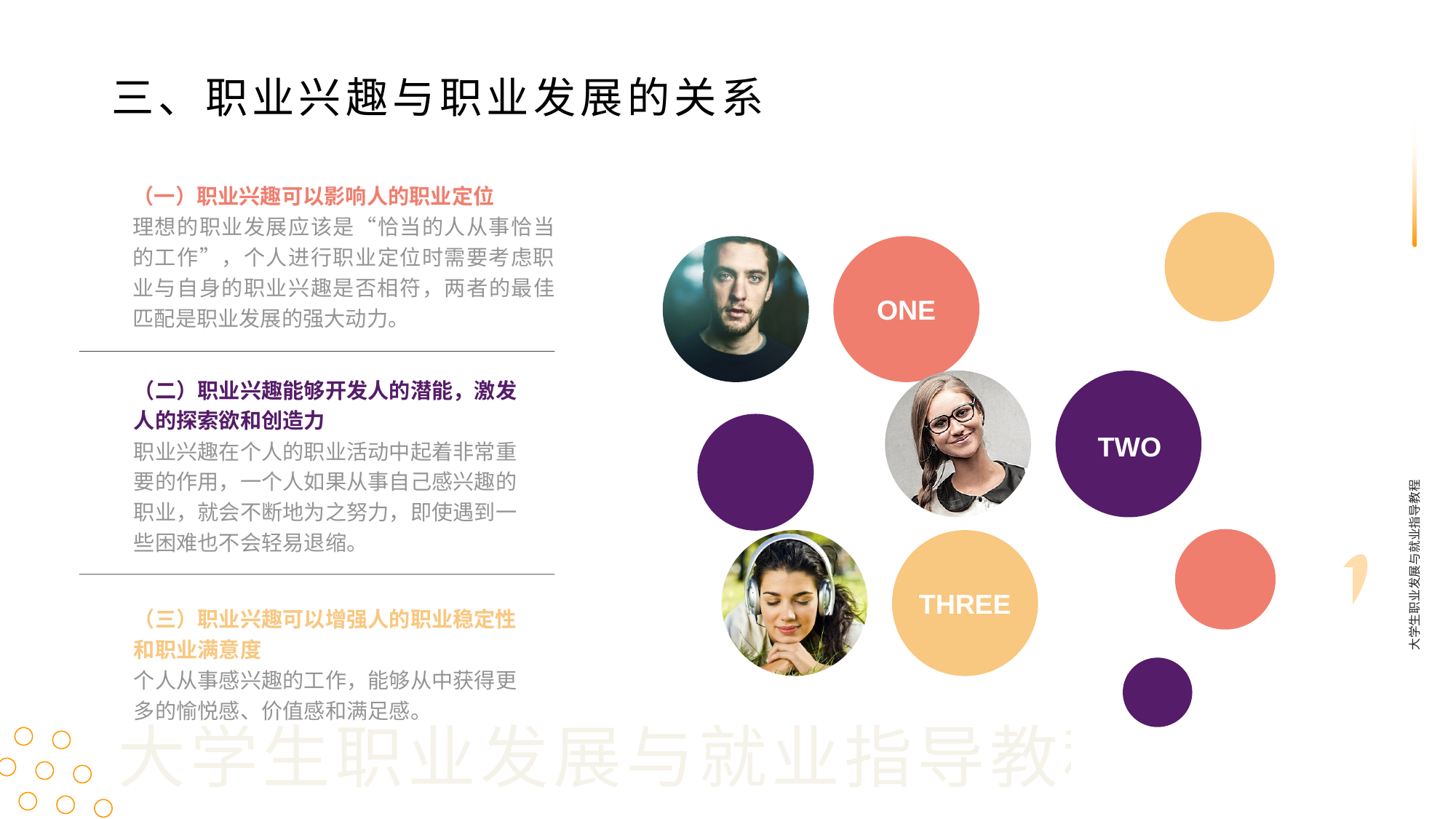

三、职业兴趣与职业发展的关系

（一）职业兴趣可以影响人的职业定位
理想的职业发展应该是“恰当的人从事恰当的工作”，个人进行职业定位时需要考虑职业与自身的职业兴趣是否相符，两者的最佳匹配是职业发展的强大动力。

ONE

（二）职业兴趣能够开发人的潜能，激发人的探索欲和创造力
职业兴趣在个人的职业活动中起着非常重要的作用，一个人如果从事自己感兴趣的职业，就会不断地为之努力，即使遇到一些困难也不会轻易退缩。

TWO

大学生职业发展与就业指导教程

THREE
（三）职业兴趣可以增强人的职业稳定性和职业满意度
个人从事感兴趣的工作，能够从中获得更多的愉悦感、价值感和满足感。

大学生职业发展与就业指导教程